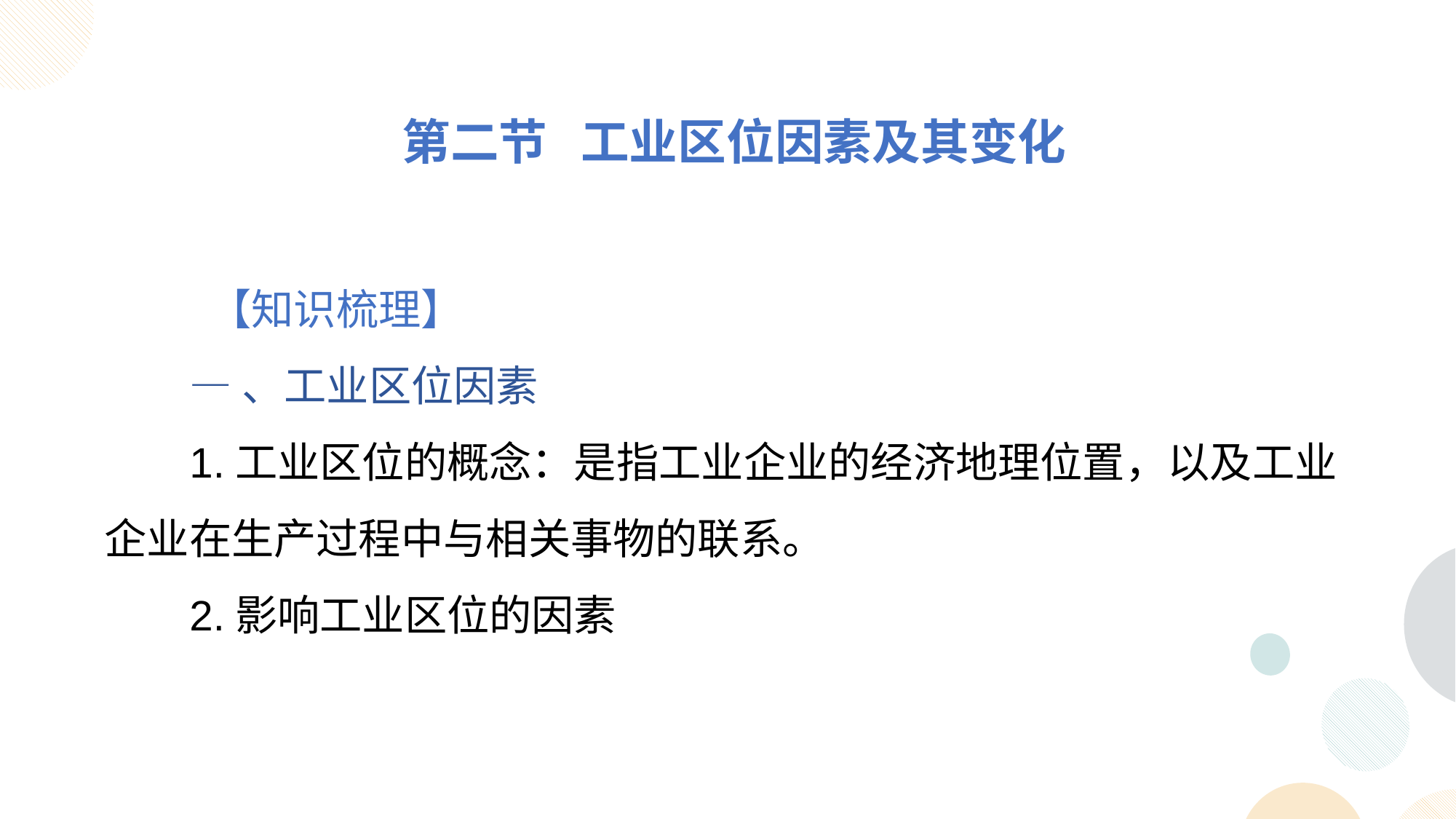

第二节   工业区位因素及其变化

 【知识梳理】
—、工业区位因素
1.工业区位的概念：是指工业企业的经济地理位置，以及工业企业在生产过程中与相关事物的联系。
2.影响工业区位的因素